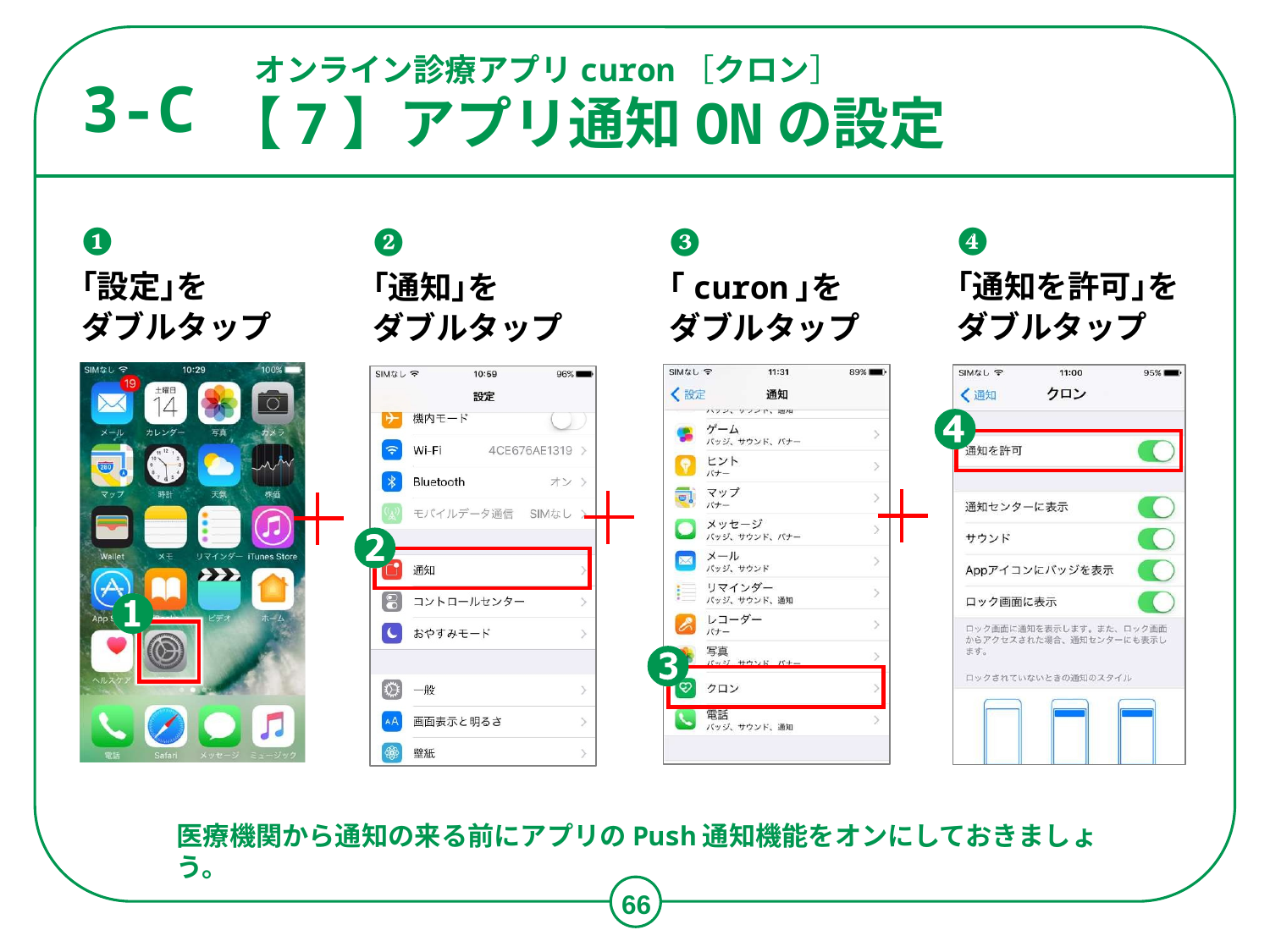

オンライン診療アプリcuron［クロン］
【7】アプリ通知ONの設定
3-C
❶
｢設定｣を
ダブルタップ
❹
｢通知を許可｣を
ダブルタップ
❷
｢通知｣を
ダブルタップ
❸
｢curon｣を
ダブルタップ

医療機関から通知の来る前にアプリのPush通知機能をオンにしておきましょう。